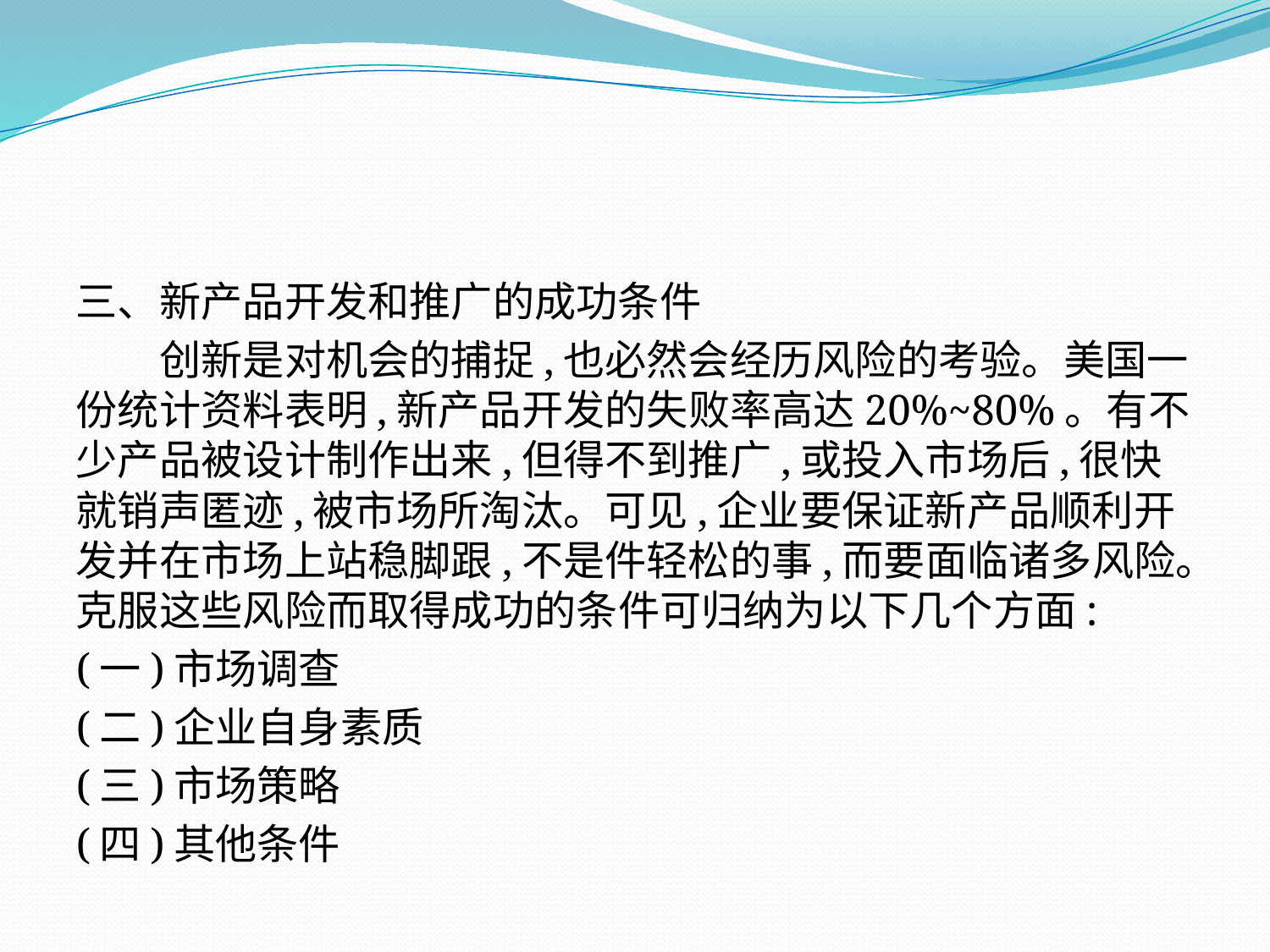

三、新产品开发和推广的成功条件
　　创新是对机会的捕捉,也必然会经历风险的考验。美国一份统计资料表明,新产品开发的失败率高达20%~80%。有不少产品被设计制作出来,但得不到推广,或投入市场后,很快就销声匿迹,被市场所淘汰。可见,企业要保证新产品顺利开发并在市场上站稳脚跟,不是件轻松的事,而要面临诸多风险。克服这些风险而取得成功的条件可归纳为以下几个方面:
(一)市场调查
(二)企业自身素质
(三)市场策略
(四)其他条件